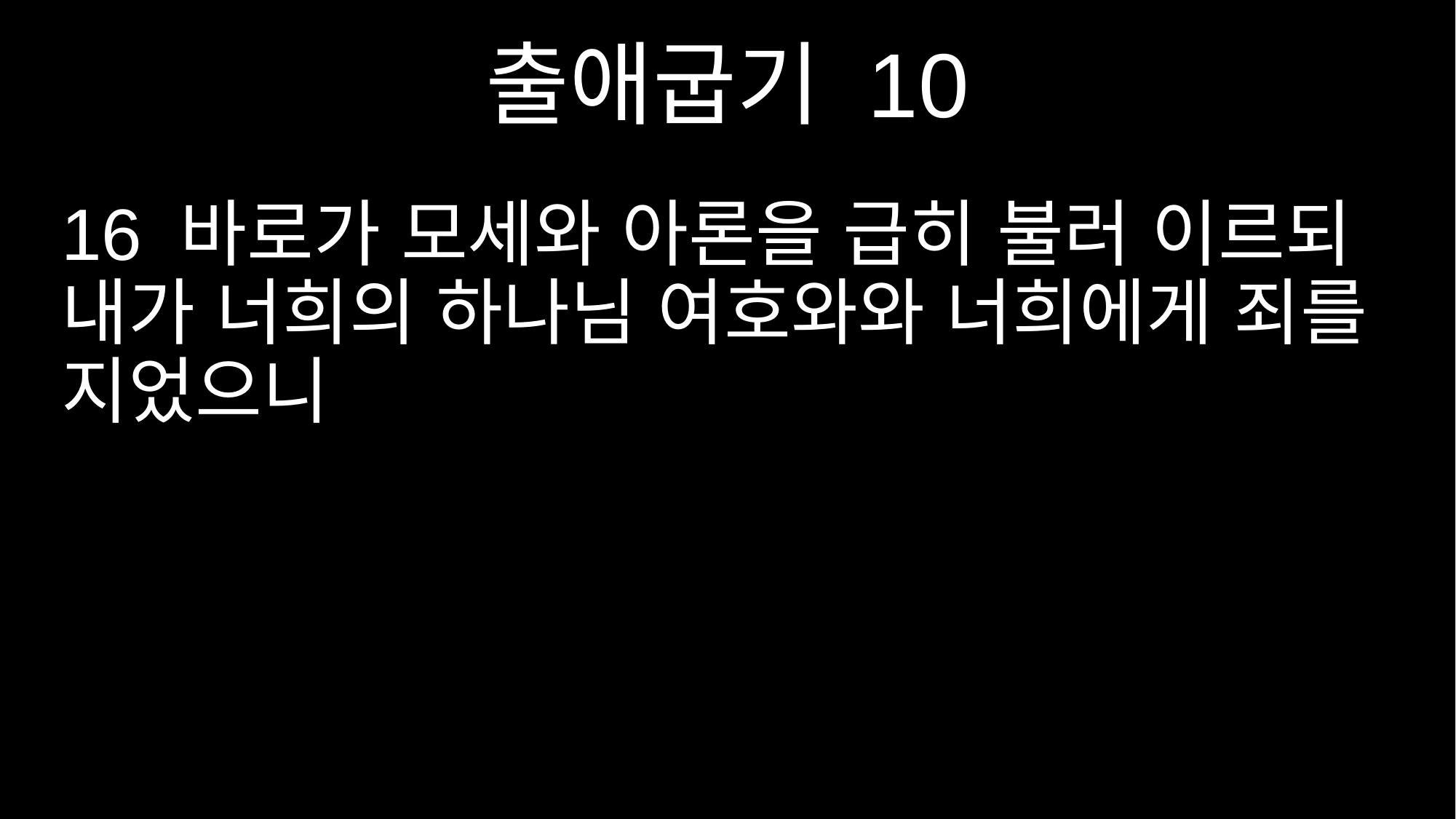

출애굽기 10
16 바로가 모세와 아론을 급히 불러 이르되 내가 너희의 하나님 여호와와 너희에게 죄를 지었으니